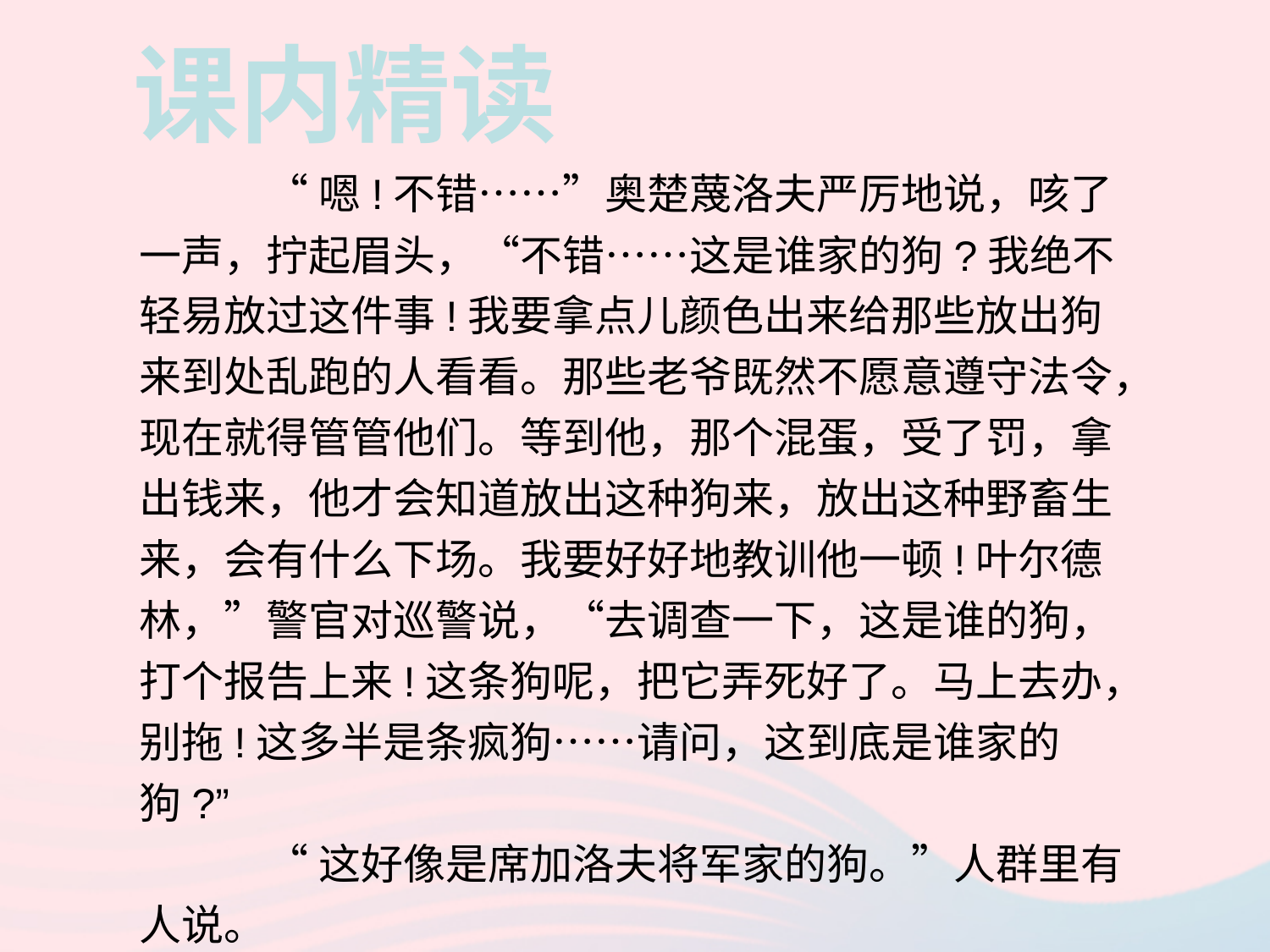

课内精读
	“嗯!不错……”奥楚蔑洛夫严厉地说，咳了一声，拧起眉头，“不错……这是谁家的狗?我绝不轻易放过这件事!我要拿点儿颜色出来给那些放出狗来到处乱跑的人看看。那些老爷既然不愿意遵守法令，现在就得管管他们。等到他，那个混蛋，受了罚，拿出钱来，他才会知道放出这种狗来，放出这种野畜生来，会有什么下场。我要好好地教训他一顿!叶尔德林，”警官对巡警说，“去调查一下，这是谁的狗，打个报告上来!这条狗呢，把它弄死好了。马上去办，别拖!这多半是条疯狗……请问，这到底是谁家的狗?”
	“这好像是席加洛夫将军家的狗。”人群里有人说。